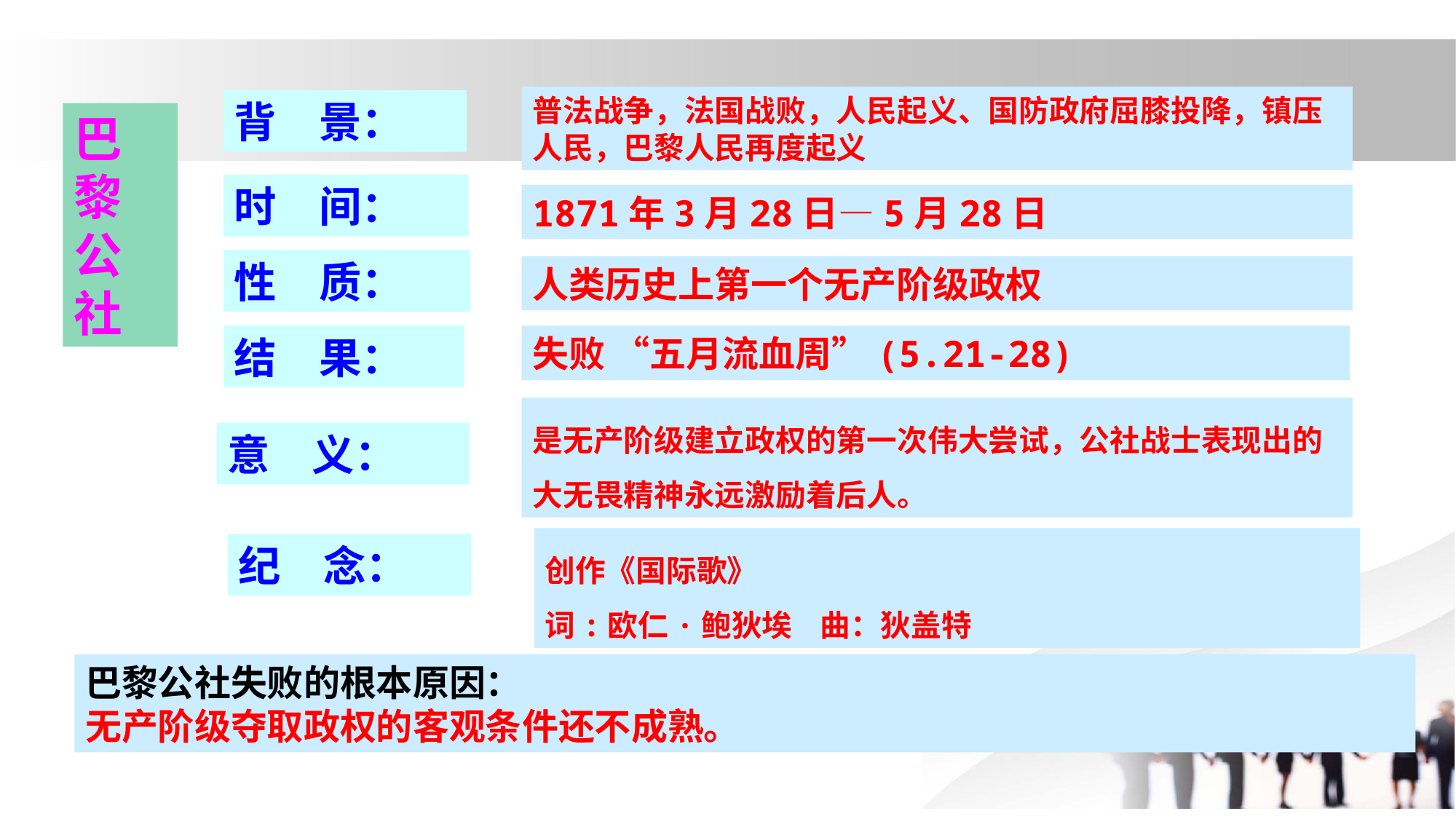

普法战争，法国战败，人民起义、国防政府屈膝投降，镇压人民，巴黎人民再度起义
背　景：
巴黎公社
时　间：
1871年3月28日—5月28日
性　质：
人类历史上第一个无产阶级政权
结　果：
失败 “五月流血周”(5.21-28)
是无产阶级建立政权的第一次伟大尝试，公社战士表现出的大无畏精神永远激励着后人。
意　义：
创作《国际歌》
词:欧仁·鲍狄埃    曲：狄盖特
纪　念：
巴黎公社失败的根本原因：
无产阶级夺取政权的客观条件还不成熟。